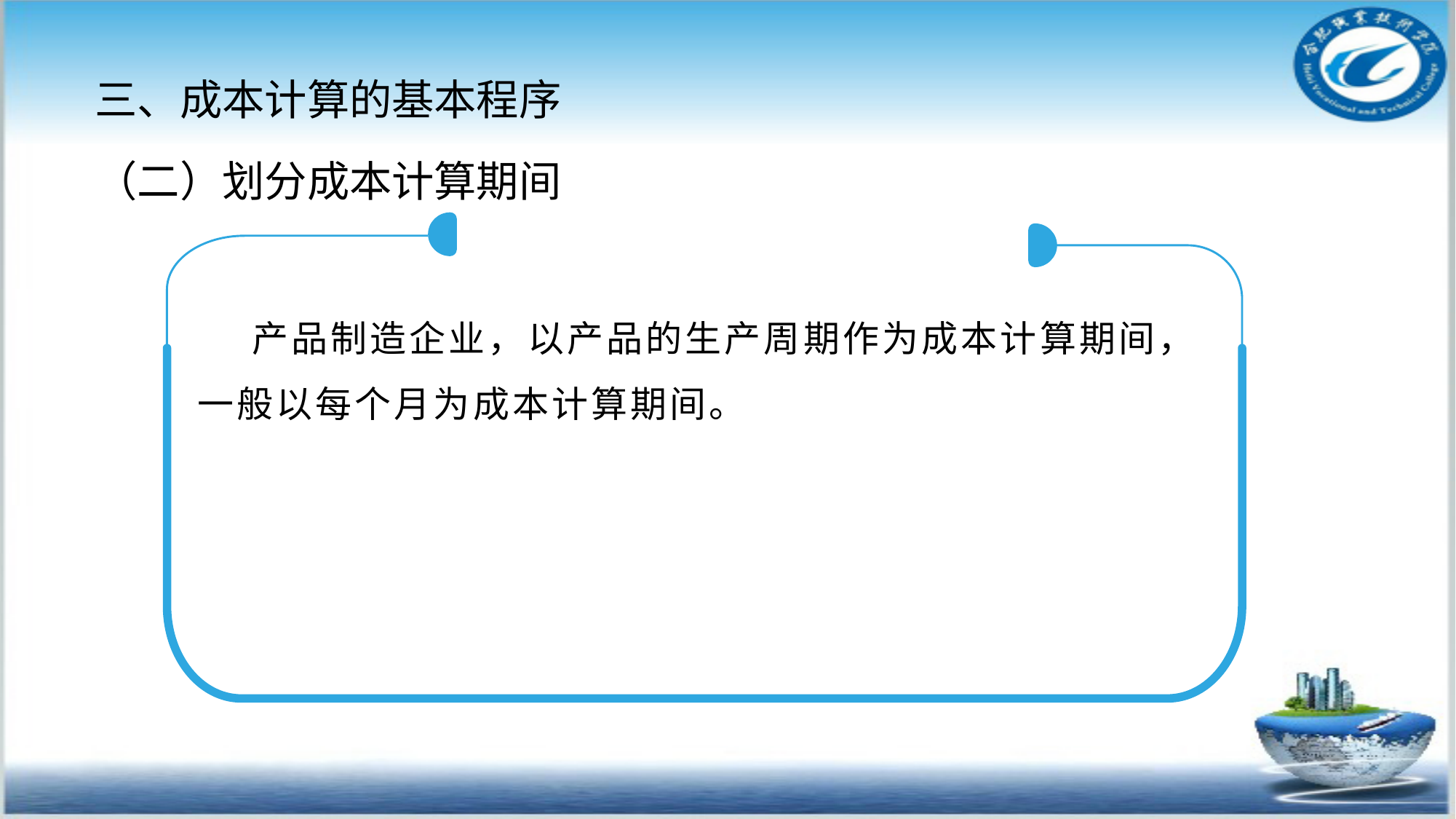

三、成本计算的基本程序
（二）划分成本计算期间

产品制造企业，以产品的生产周期作为成本计算期间，一般以每个月为成本计算期间。